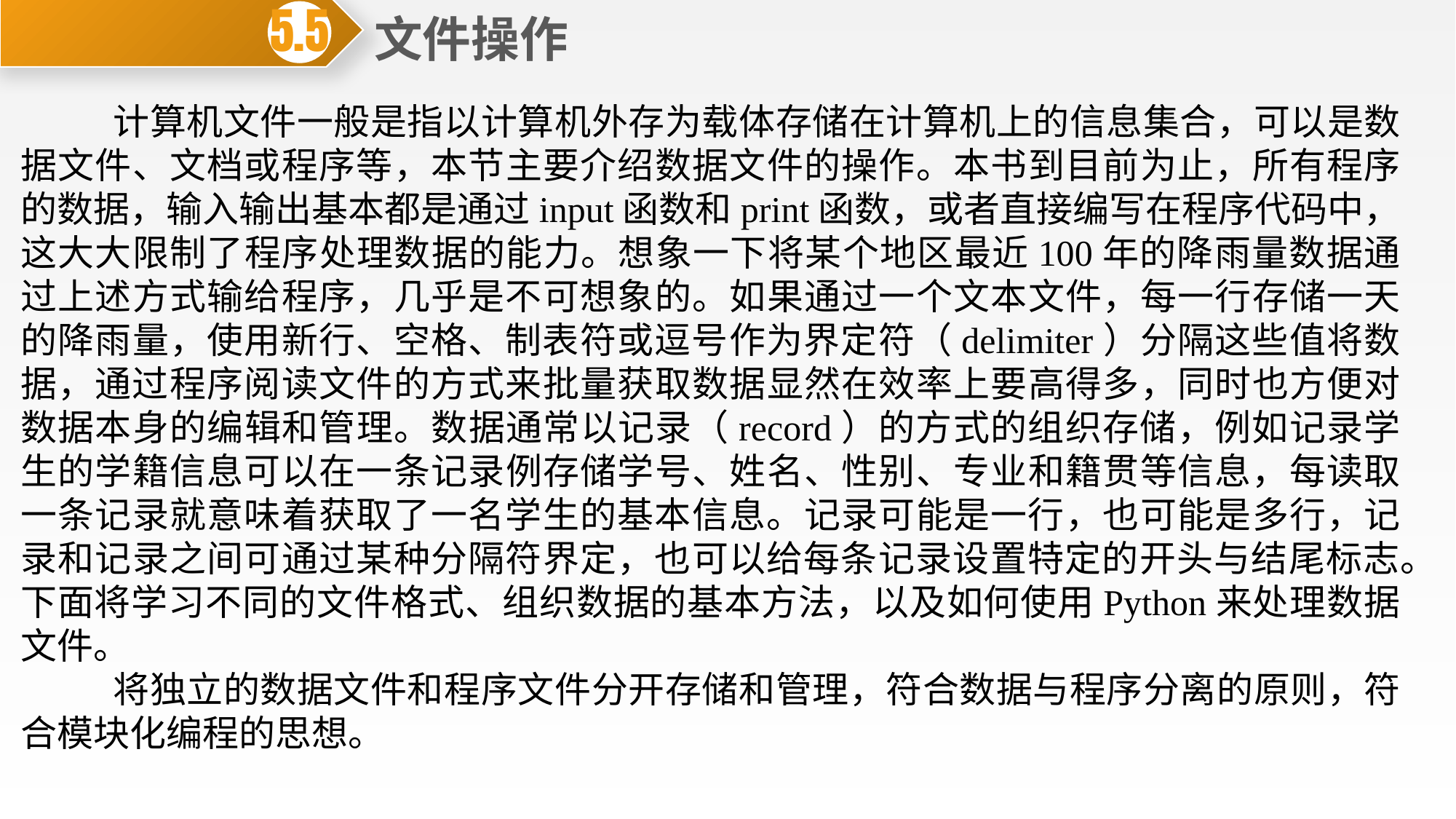

文件操作

5.5

      计算机文件一般是指以计算机外存为载体存储在计算机上的信息集合，可以是数据文件、文档或程序等，本节主要介绍数据文件的操作。本书到目前为止，所有程序的数据，输入输出基本都是通过input函数和print函数，或者直接编写在程序代码中，这大大限制了程序处理数据的能力。想象一下将某个地区最近100年的降雨量数据通过上述方式输给程序，几乎是不可想象的。如果通过一个文本文件，每一行存储一天的降雨量，使用新行、空格、制表符或逗号作为界定符（delimiter）分隔这些值将数据，通过程序阅读文件的方式来批量获取数据显然在效率上要高得多，同时也方便对数据本身的编辑和管理。数据通常以记录（record）的方式的组织存储，例如记录学生的学籍信息可以在一条记录例存储学号、姓名、性别、专业和籍贯等信息，每读取一条记录就意味着获取了一名学生的基本信息。记录可能是一行，也可能是多行，记录和记录之间可通过某种分隔符界定，也可以给每条记录设置特定的开头与结尾标志。下面将学习不同的文件格式、组织数据的基本方法，以及如何使用Python来处理数据文件。
      将独立的数据文件和程序文件分开存储和管理，符合数据与程序分离的原则，符合模块化编程的思想。